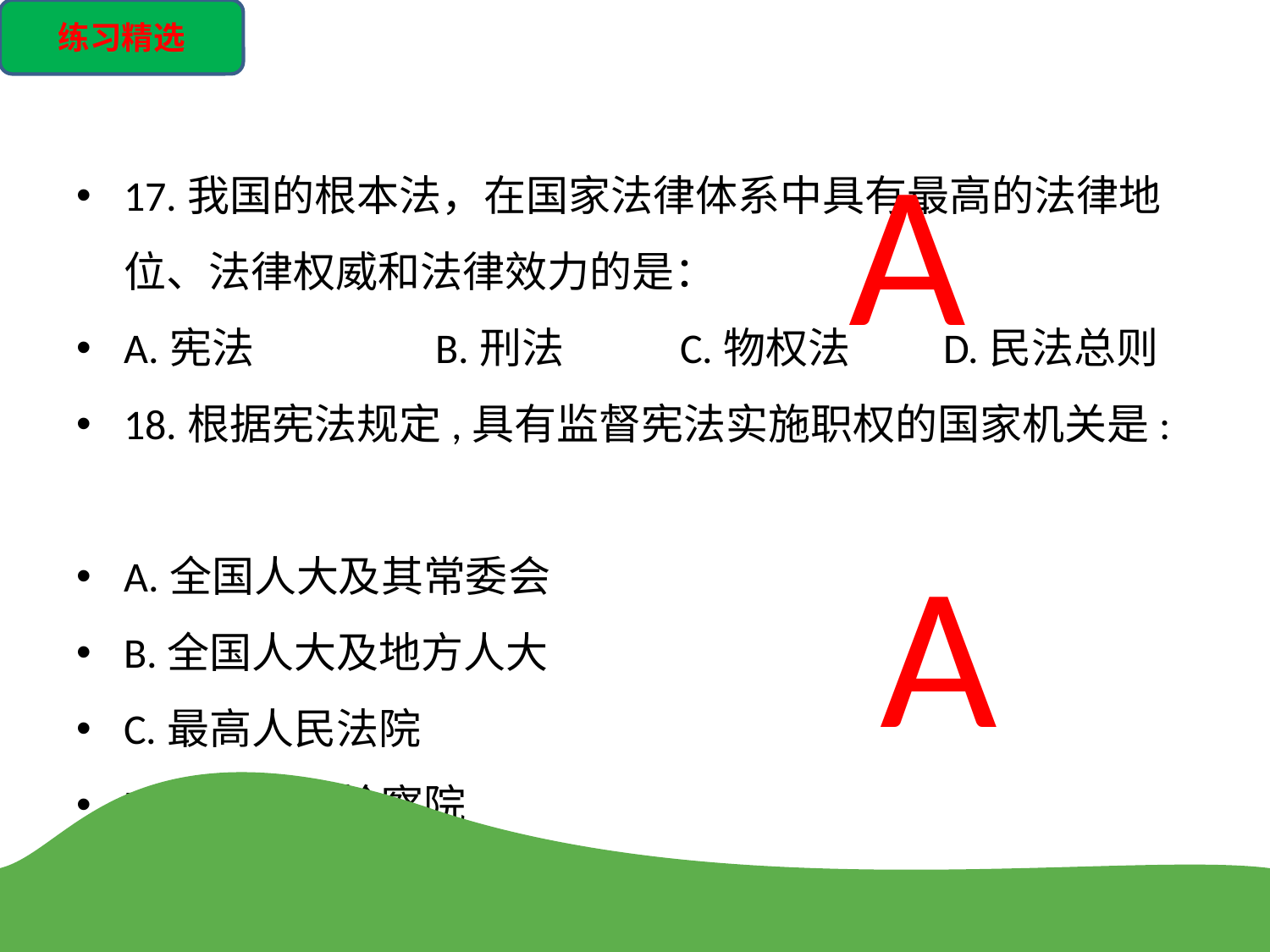

练习精选
A
17.我国的根本法，在国家法律体系中具有最高的法律地位、法律权威和法律效力的是：
A.宪法	     B.刑法	    C.物权法	     D.民法总则
18.根据宪法规定,具有监督宪法实施职权的国家机关是:
A.全国人大及其常委会
B.全国人大及地方人大
C.最高人民法院
D.最高人民检察院

A